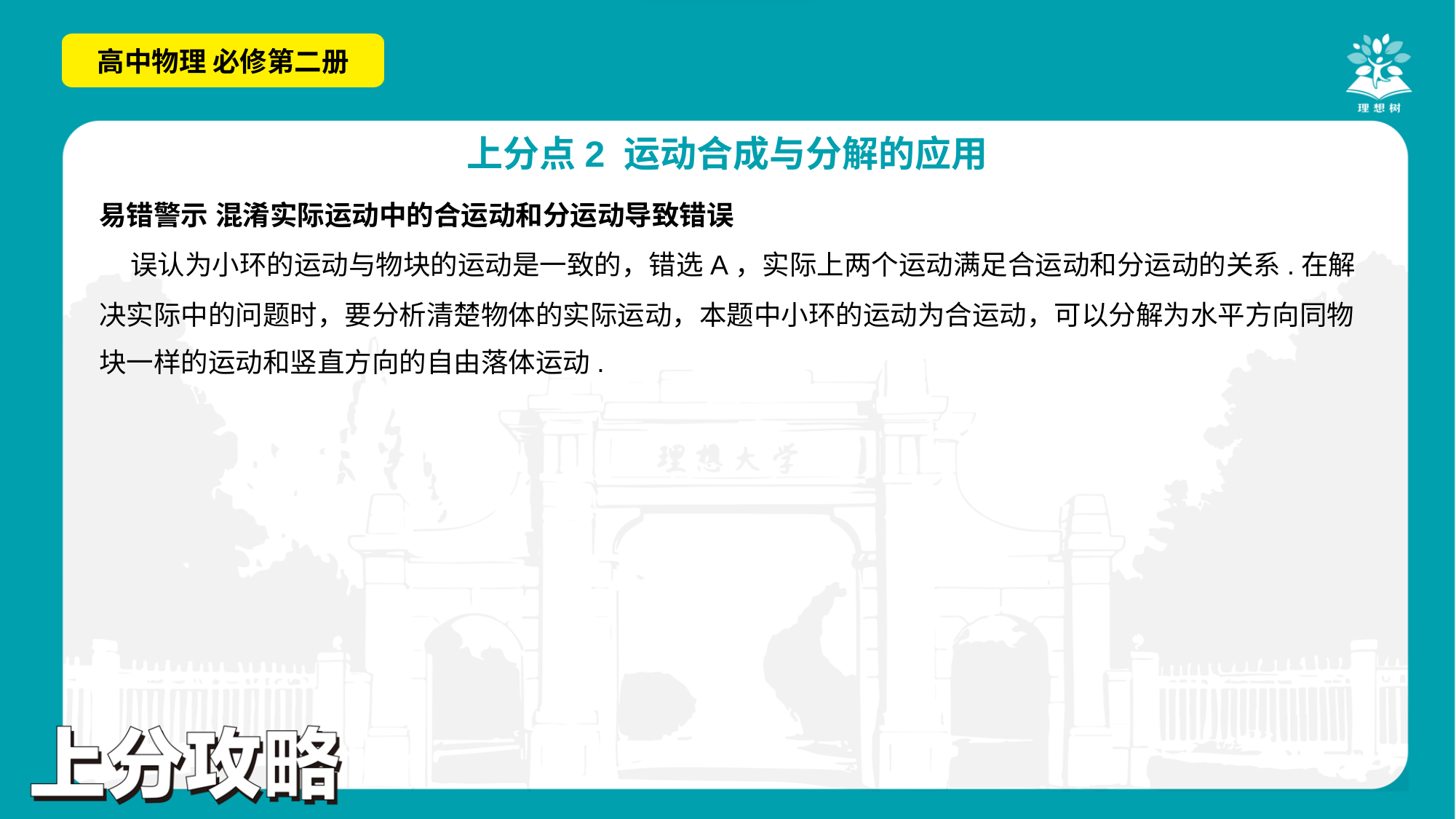

易错警示 混淆实际运动中的合运动和分运动导致错误
    误认为小环的运动与物块的运动是一致的，错选A，实际上两个运动满足合运动和分运动的关系.在解
决实际中的问题时，要分析清楚物体的实际运动，本题中小环的运动为合运动，可以分解为水平方向同物
块一样的运动和竖直方向的自由落体运动.